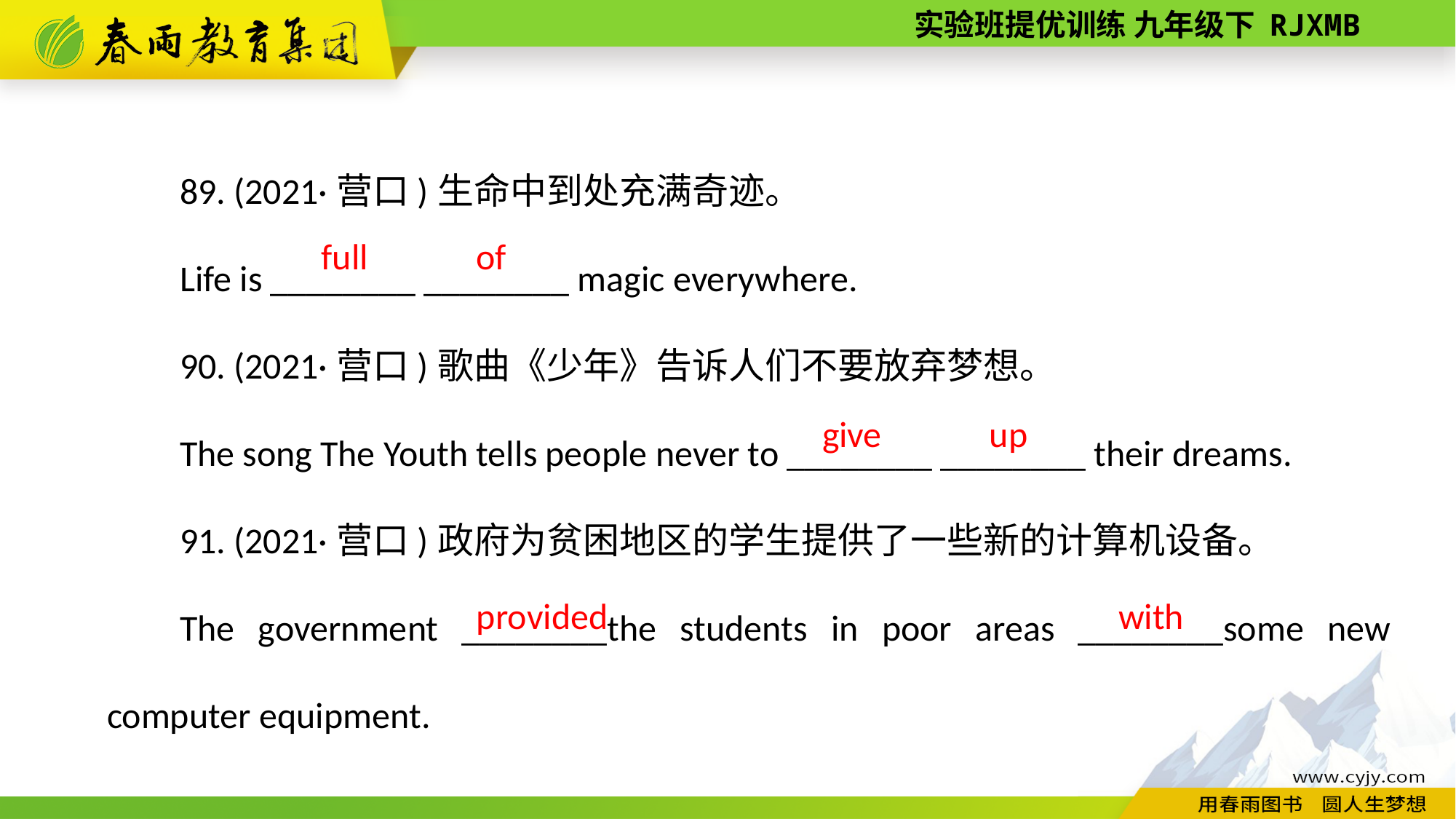

89. (2021·营口)生命中到处充满奇迹。
Life is ________ ________ magic everywhere.
90. (2021·营口)歌曲《少年》告诉人们不要放弃梦想。
The song The Youth tells people never to ________ ________ their dreams.
91. (2021·营口)政府为贫困地区的学生提供了一些新的计算机设备。
The government ________the students in poor areas ________some new computer equipment.
of
full
up
give
with
provided